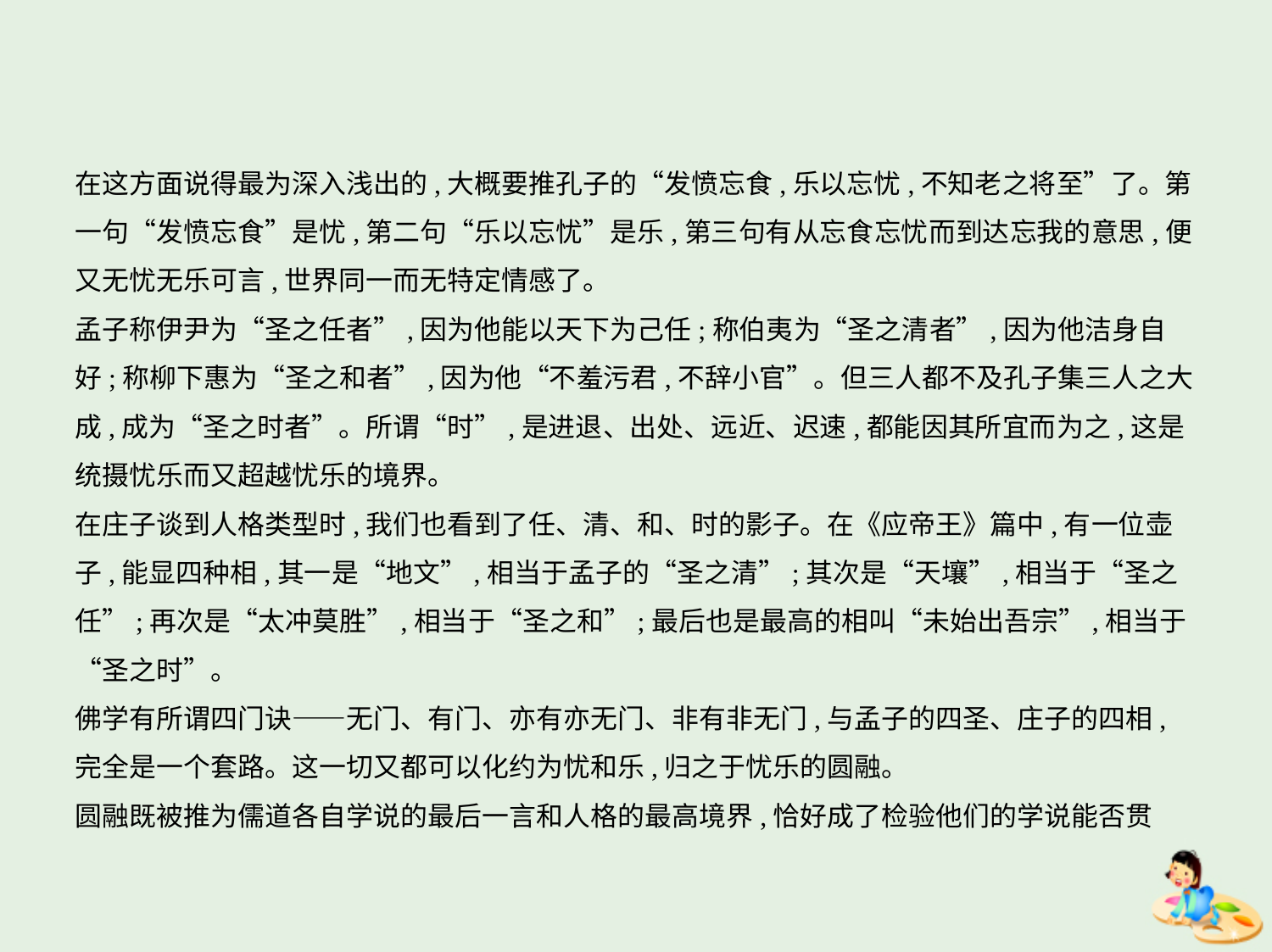

在这方面说得最为深入浅出的,大概要推孔子的“发愤忘食,乐以忘忧,不知老之将至”了。第
一句“发愤忘食”是忧,第二句“乐以忘忧”是乐,第三句有从忘食忘忧而到达忘我的意思,便
又无忧无乐可言,世界同一而无特定情感了。
孟子称伊尹为“圣之任者”,因为他能以天下为己任;称伯夷为“圣之清者”,因为他洁身自
好;称柳下惠为“圣之和者”,因为他“不羞污君,不辞小官”。但三人都不及孔子集三人之大
成,成为“圣之时者”。所谓“时”,是进退、出处、远近、迟速,都能因其所宜而为之,这是
统摄忧乐而又超越忧乐的境界。
在庄子谈到人格类型时,我们也看到了任、清、和、时的影子。在《应帝王》篇中,有一位壶
子,能显四种相,其一是“地文”,相当于孟子的“圣之清”;其次是“天壤”,相当于“圣之
任”;再次是“太冲莫胜”,相当于“圣之和”;最后也是最高的相叫“未始出吾宗”,相当于
“圣之时”。
佛学有所谓四门诀——无门、有门、亦有亦无门、非有非无门,与孟子的四圣、庄子的四相,
完全是一个套路。这一切又都可以化约为忧和乐,归之于忧乐的圆融。
圆融既被推为儒道各自学说的最后一言和人格的最高境界,恰好成了检验他们的学说能否贯